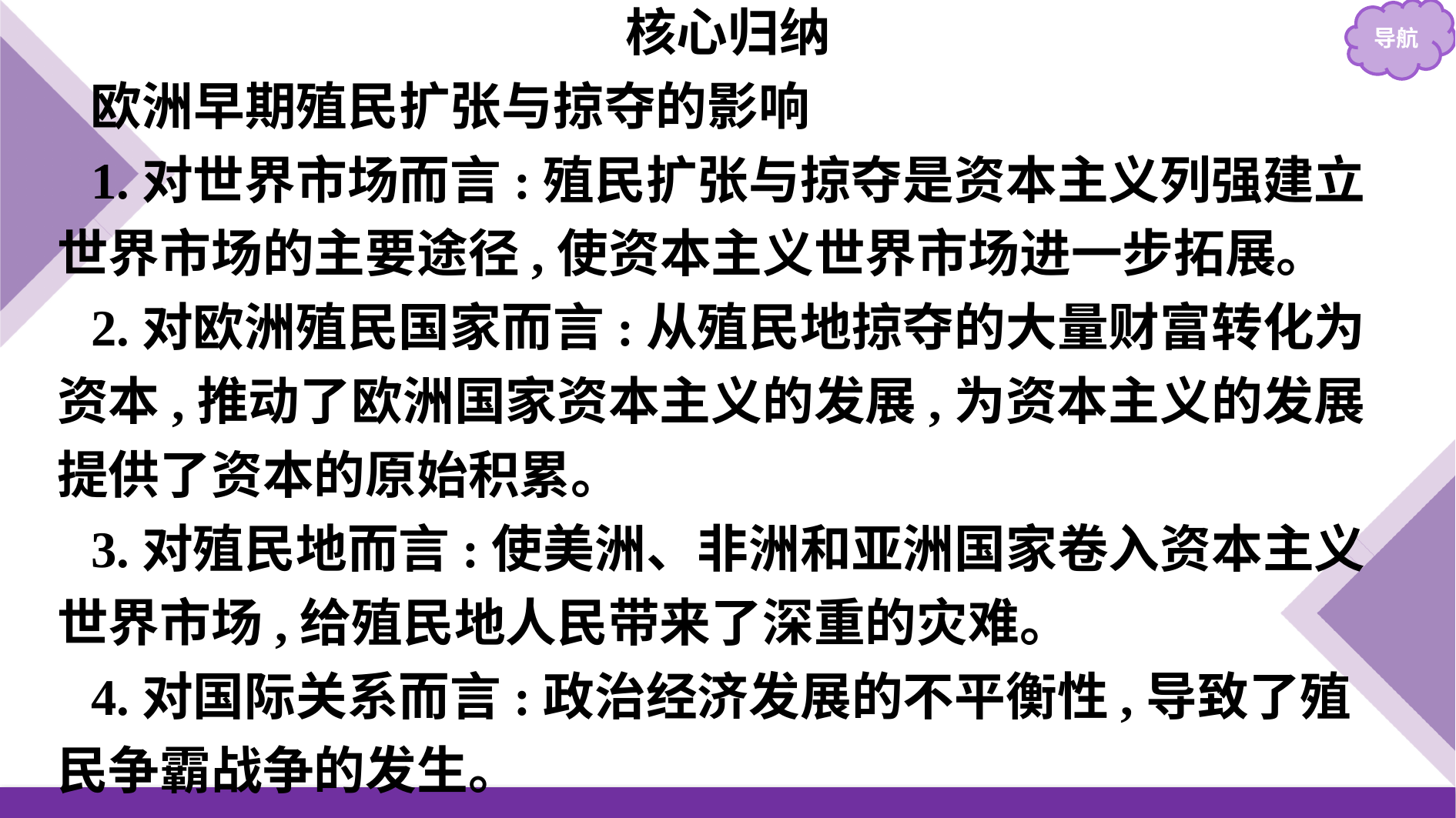

核心归纳
欧洲早期殖民扩张与掠夺的影响
1.对世界市场而言:殖民扩张与掠夺是资本主义列强建立世界市场的主要途径,使资本主义世界市场进一步拓展。
2.对欧洲殖民国家而言:从殖民地掠夺的大量财富转化为资本,推动了欧洲国家资本主义的发展,为资本主义的发展提供了资本的原始积累。
3.对殖民地而言:使美洲、非洲和亚洲国家卷入资本主义世界市场,给殖民地人民带来了深重的灾难。
4.对国际关系而言:政治经济发展的不平衡性,导致了殖民争霸战争的发生。